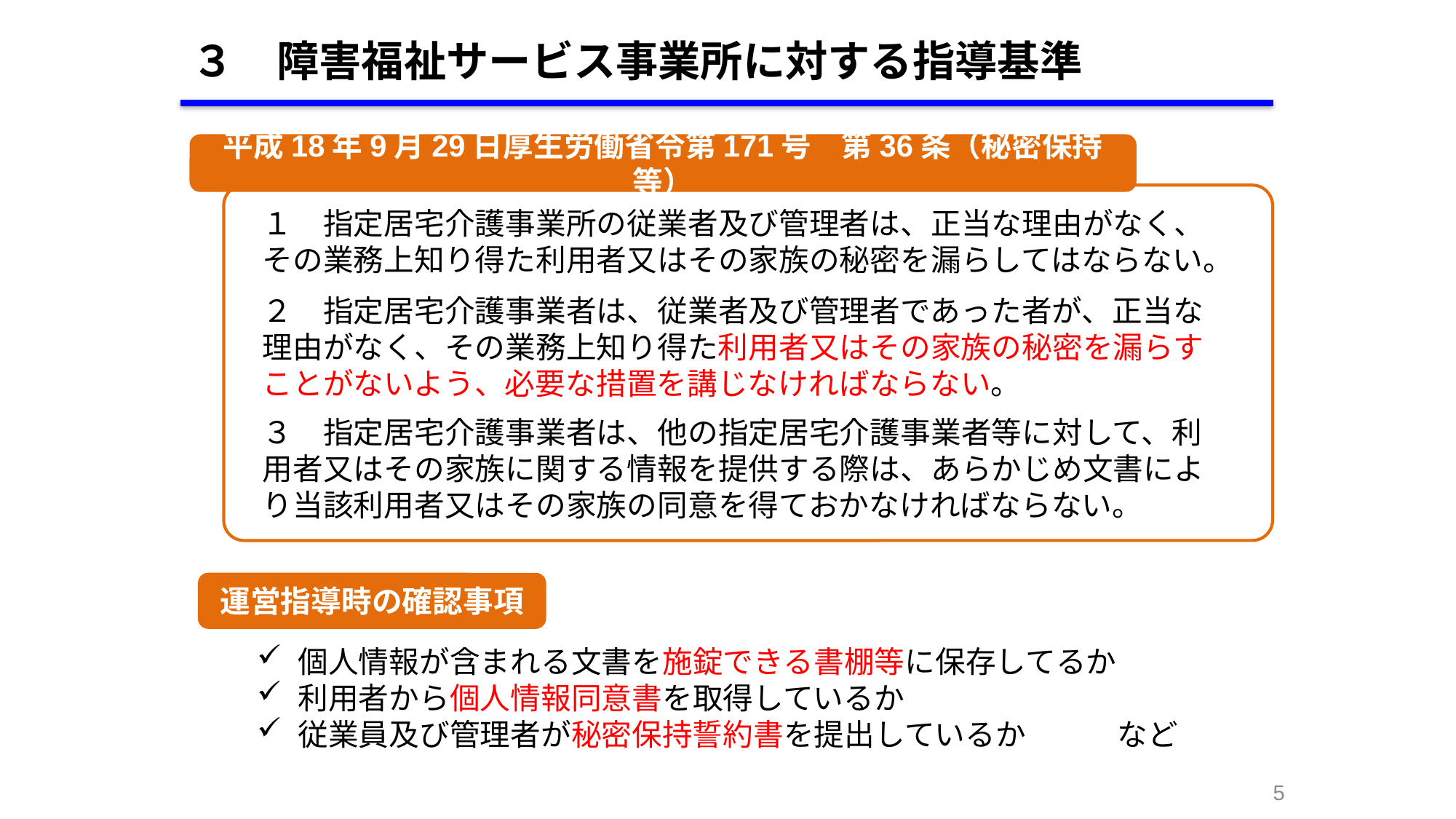

３　障害福祉サービス事業所に対する指導基準

平成18年9月29日厚生労働省令第171号　第36条（秘密保持等）

１　指定居宅介護事業所の従業者及び管理者は、正当な理由がなく、その業務上知り得た利用者又はその家族の秘密を漏らしてはならない。

２　指定居宅介護事業者は、従業者及び管理者であった者が、正当な理由がなく、その業務上知り得た利用者又はその家族の秘密を漏らすことがないよう、必要な措置を講じなければならない。

３　指定居宅介護事業者は、他の指定居宅介護事業者等に対して、利用者又はその家族に関する情報を提供する際は、あらかじめ文書により当該利用者又はその家族の同意を得ておかなければならない。
運営指導時の確認事項
個人情報が含まれる文書を施錠できる書棚等に保存してるか
利用者から個人情報同意書を取得しているか
従業員及び管理者が秘密保持誓約書を提出しているか　　　など
5